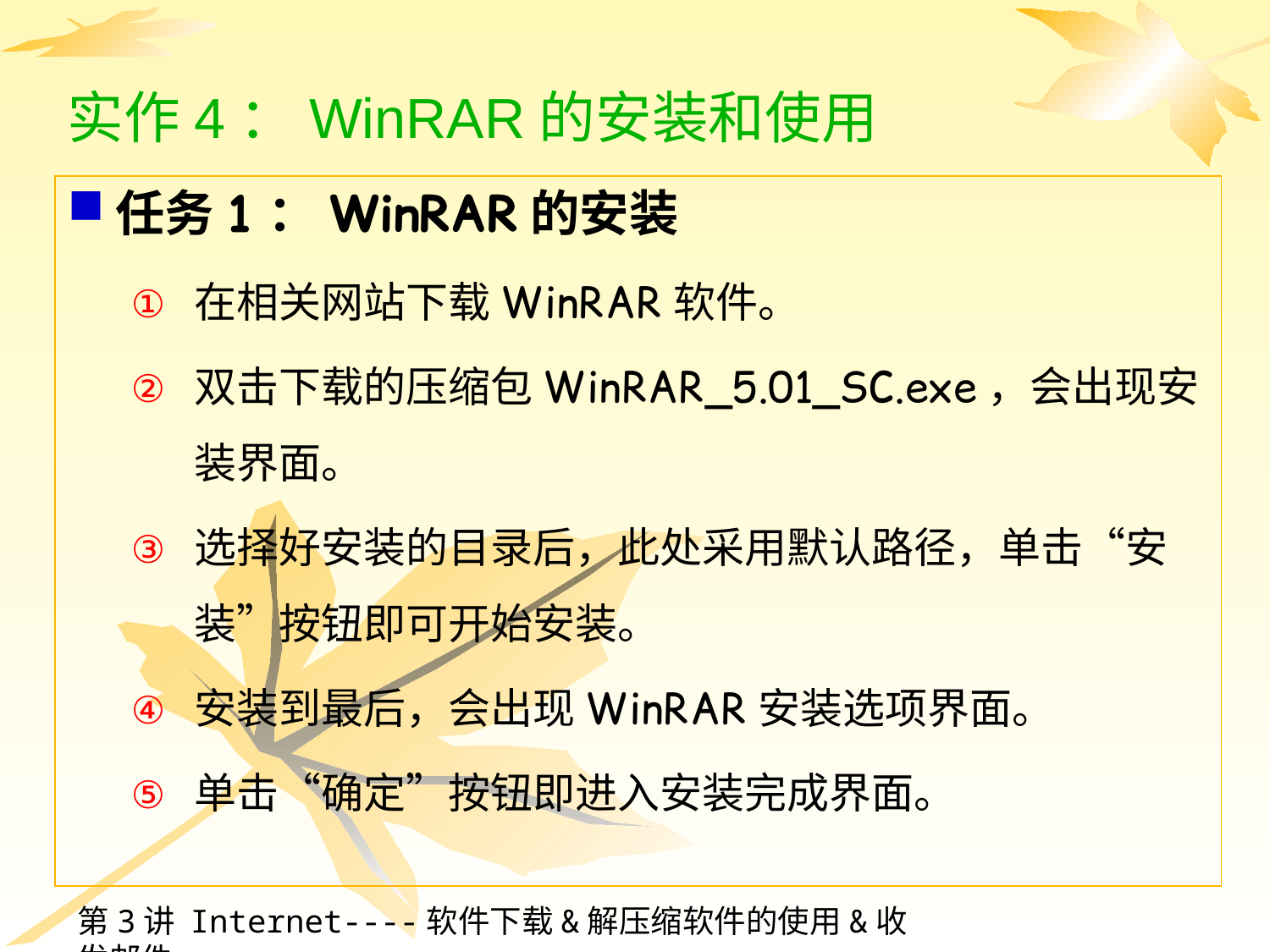

# 实作4：WinRAR的安装和使用
任务1：WinRAR的安装
在相关网站下载WinRAR软件。
双击下载的压缩包WinRAR_5.01_SC.exe，会出现安装界面。
选择好安装的目录后，此处采用默认路径，单击“安装”按钮即可开始安装。
安装到最后，会出现WinRAR安装选项界面。
单击“确定”按钮即进入安装完成界面。